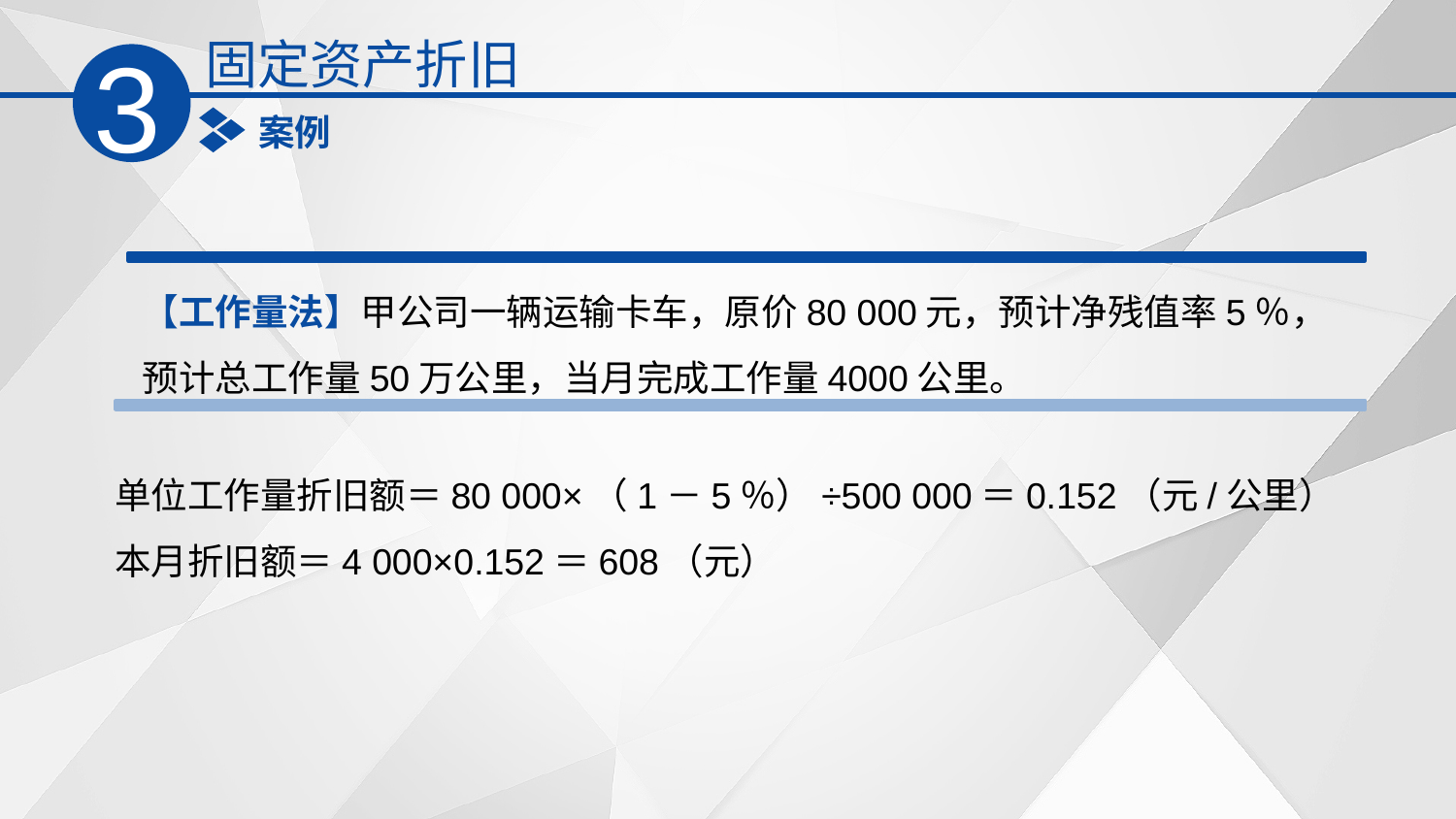

固定资产折旧
3

案例

【工作量法】甲公司一辆运输卡车，原价80 000元，预计净残值率5％，预计总工作量50万公里，当月完成工作量4000公里。

单位工作量折旧额＝80 000×（1－5％）÷500 000＝0.152（元/公里）
本月折旧额＝4 000×0.152＝608（元）